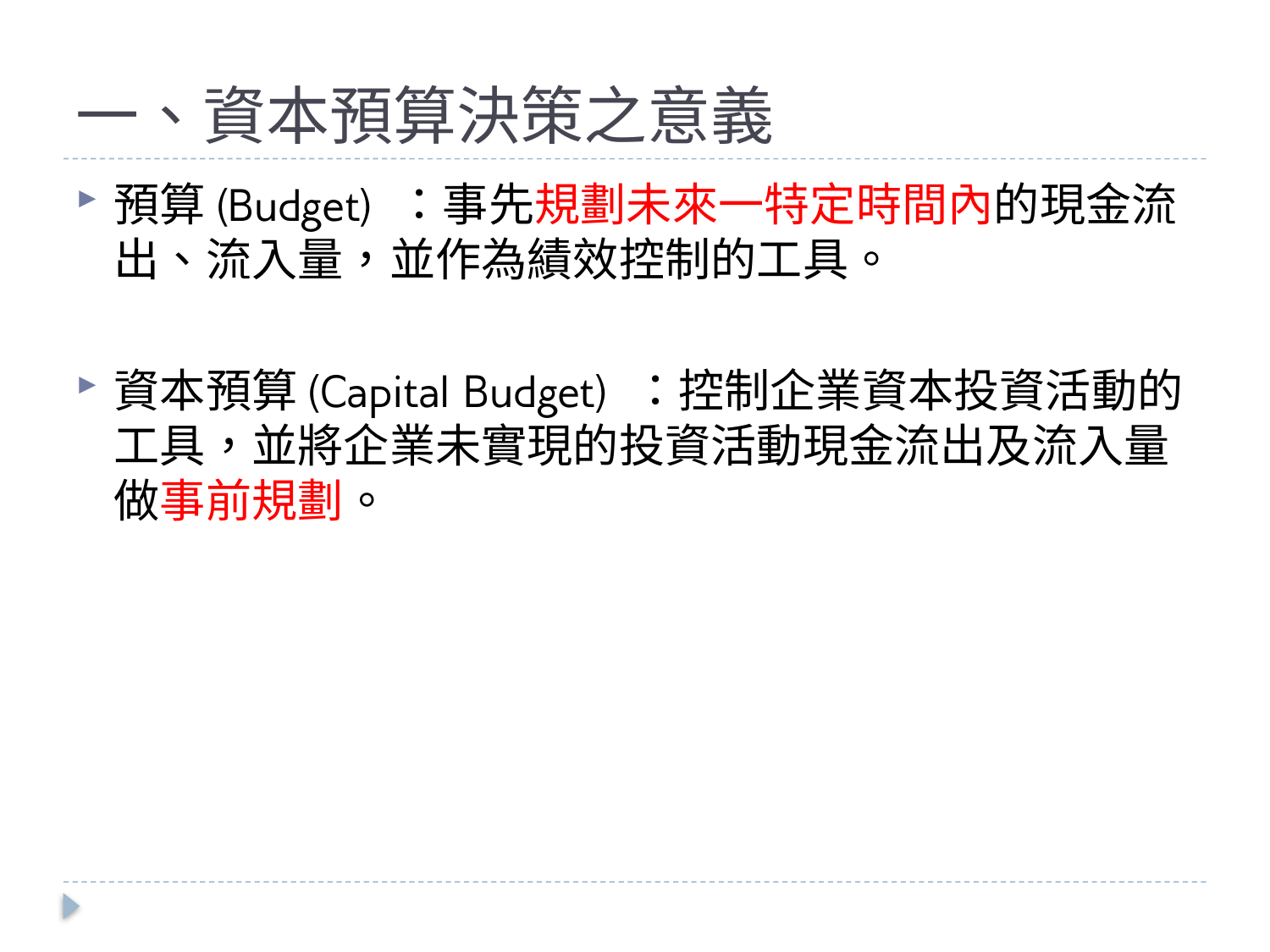

# 一、資本預算決策之意義
預算(Budget) ：事先規劃未來一特定時間內的現金流出、流入量，並作為績效控制的工具。

資本預算(Capital Budget) ：控制企業資本投資活動的工具，並將企業未實現的投資活動現金流出及流入量做事前規劃。